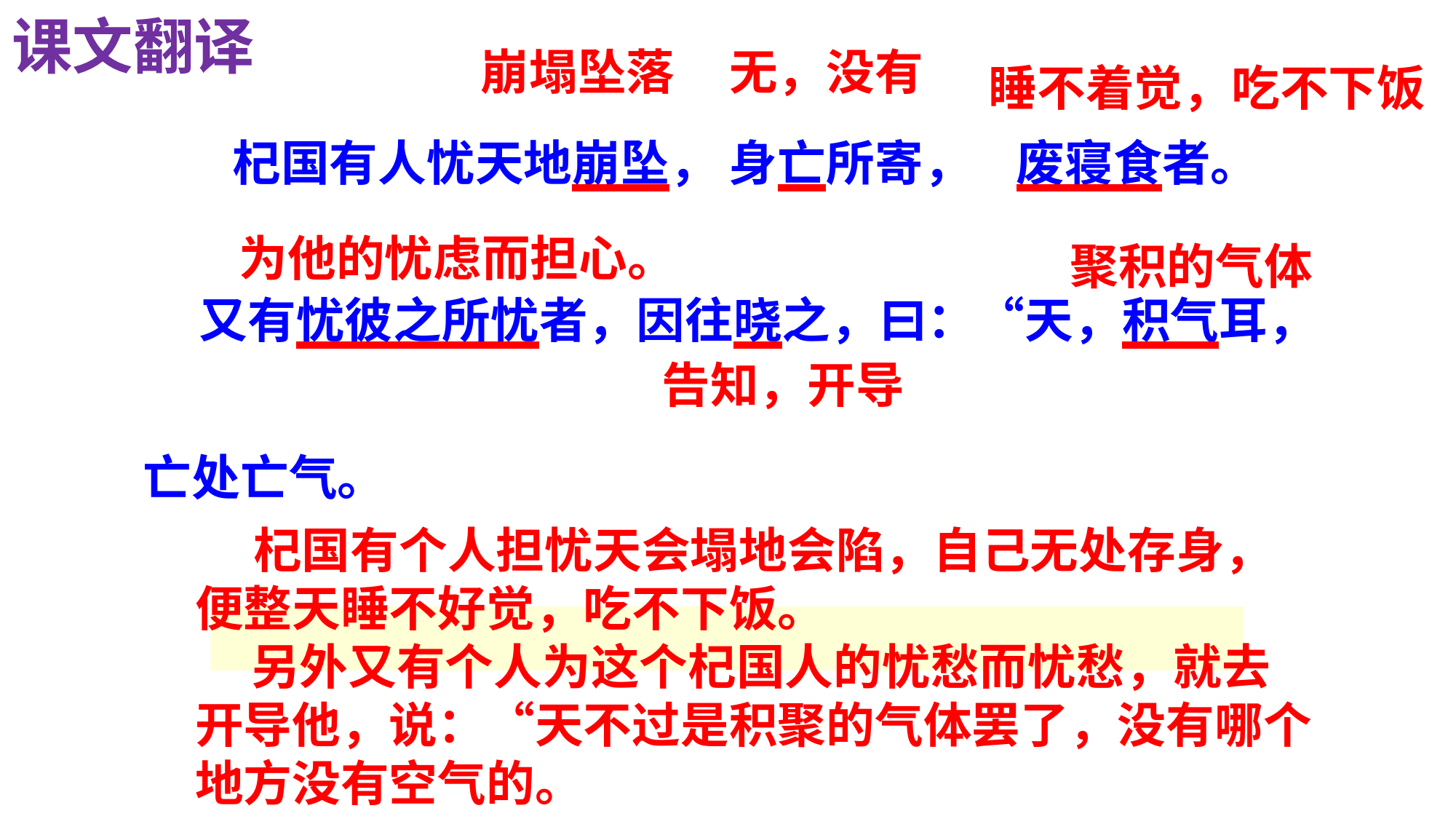

课文翻译
崩塌坠落
无，没有
睡不着觉，吃不下饭
　　  杞国有人忧天地崩坠， 身亡所寄，    废寝食者。

    又有忧彼之所忧者，因往晓之，曰：“天，积气耳，

亡处亡气。
为他的忧虑而担心。
聚积的气体
告知，开导
     杞国有个人担忧天会塌地会陷，自己无处存身，便整天睡不好觉，吃不下饭。
    另外又有个人为这个杞国人的忧愁而忧愁，就去开导他，说：“天不过是积聚的气体罢了，没有哪个地方没有空气的。